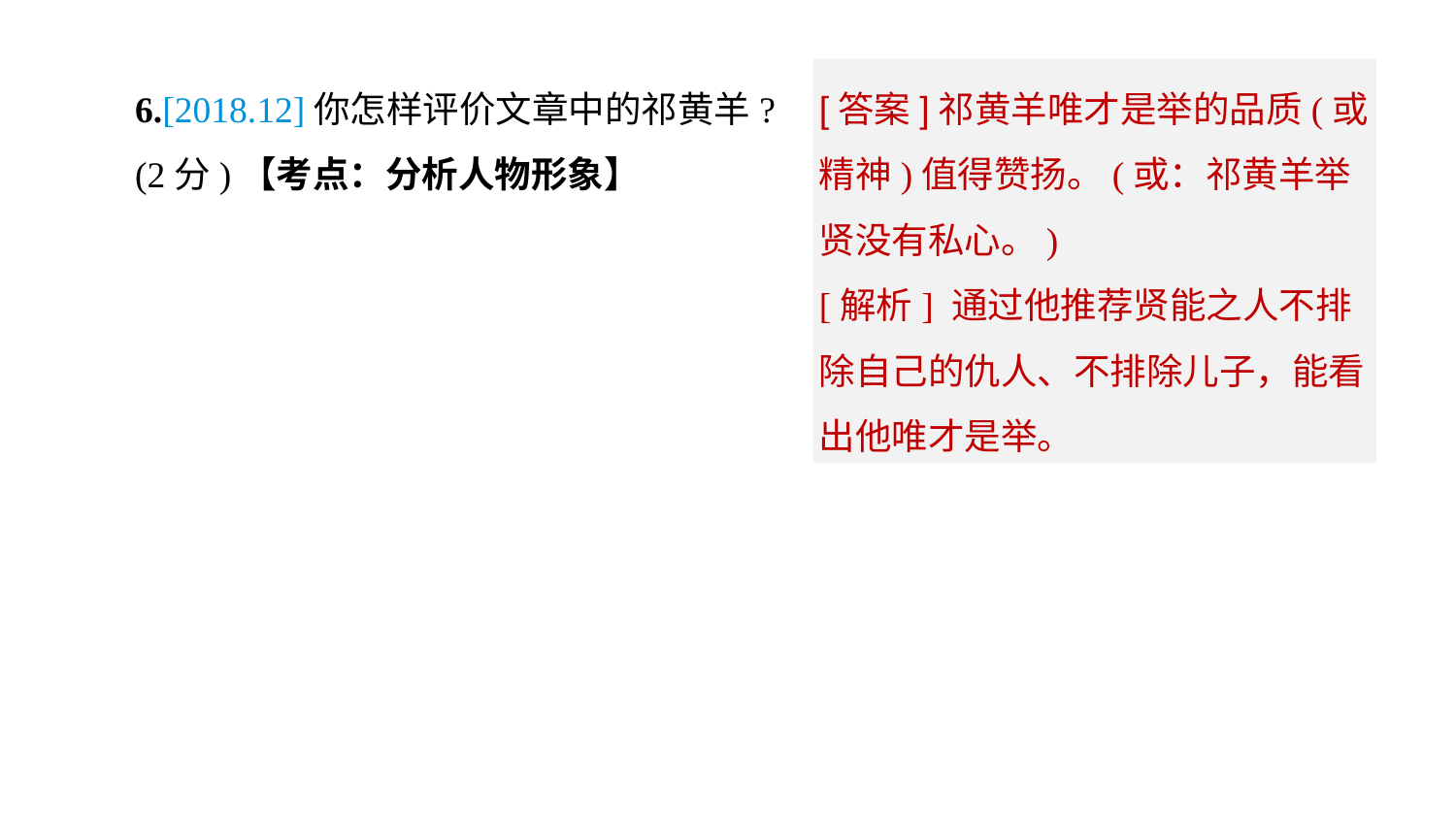

[答案]祁黄羊唯才是举的品质(或精神)值得赞扬。(或：祁黄羊举贤没有私心。)
[解析] 通过他推荐贤能之人不排除自己的仇人、不排除儿子，能看出他唯才是举。
6.[2018.12]你怎样评价文章中的祁黄羊?
(2分)【考点：分析人物形象】